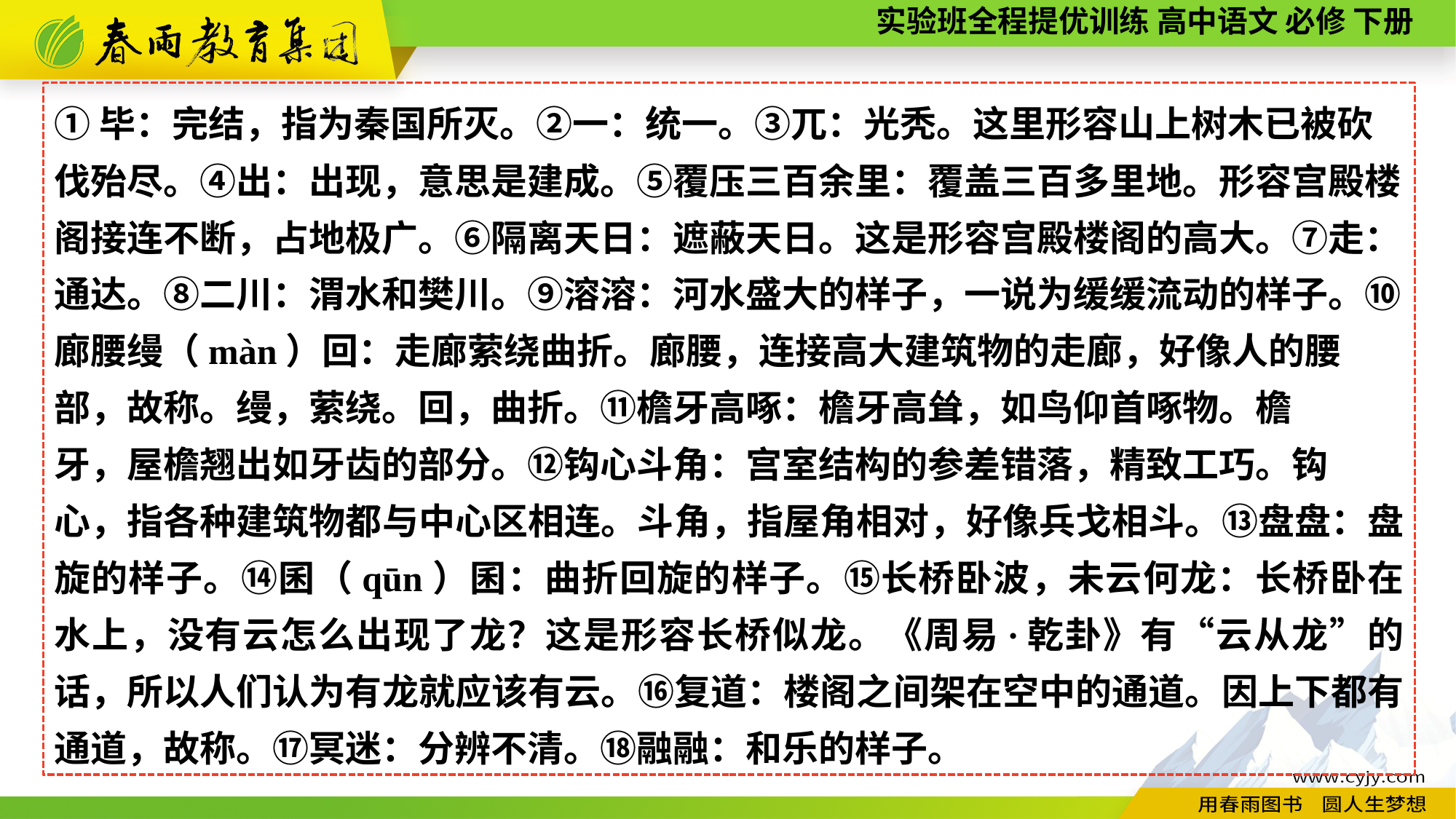

①毕：完结，指为秦国所灭。②一：统一。③兀：光秃。这里形容山上树木已被砍伐殆尽。④出：出现，意思是建成。⑤覆压三百余里：覆盖三百多里地。形容宫殿楼阁接连不断，占地极广。⑥隔离天日：遮蔽天日。这是形容宫殿楼阁的高大。⑦走：通达。⑧二川：渭水和樊川。⑨溶溶：河水盛大的样子，一说为缓缓流动的样子。⑩廊腰缦（màn）回：走廊萦绕曲折。廊腰，连接高大建筑物的走廊，好像人的腰部，故称。缦，萦绕。回，曲折。⑪檐牙高啄：檐牙高耸，如鸟仰首啄物。檐
牙，屋檐翘出如牙齿的部分。⑫钩心斗角：宫室结构的参差错落，精致工巧。钩
心，指各种建筑物都与中心区相连。斗角，指屋角相对，好像兵戈相斗。⑬盘盘：盘旋的样子。⑭囷（qūn）囷：曲折回旋的样子。⑮长桥卧波，未云何龙：长桥卧在水上，没有云怎么出现了龙？这是形容长桥似龙。《周易·乾卦》有“云从龙”的话，所以人们认为有龙就应该有云。⑯复道：楼阁之间架在空中的通道。因上下都有通道，故称。⑰冥迷：分辨不清。⑱融融：和乐的样子。